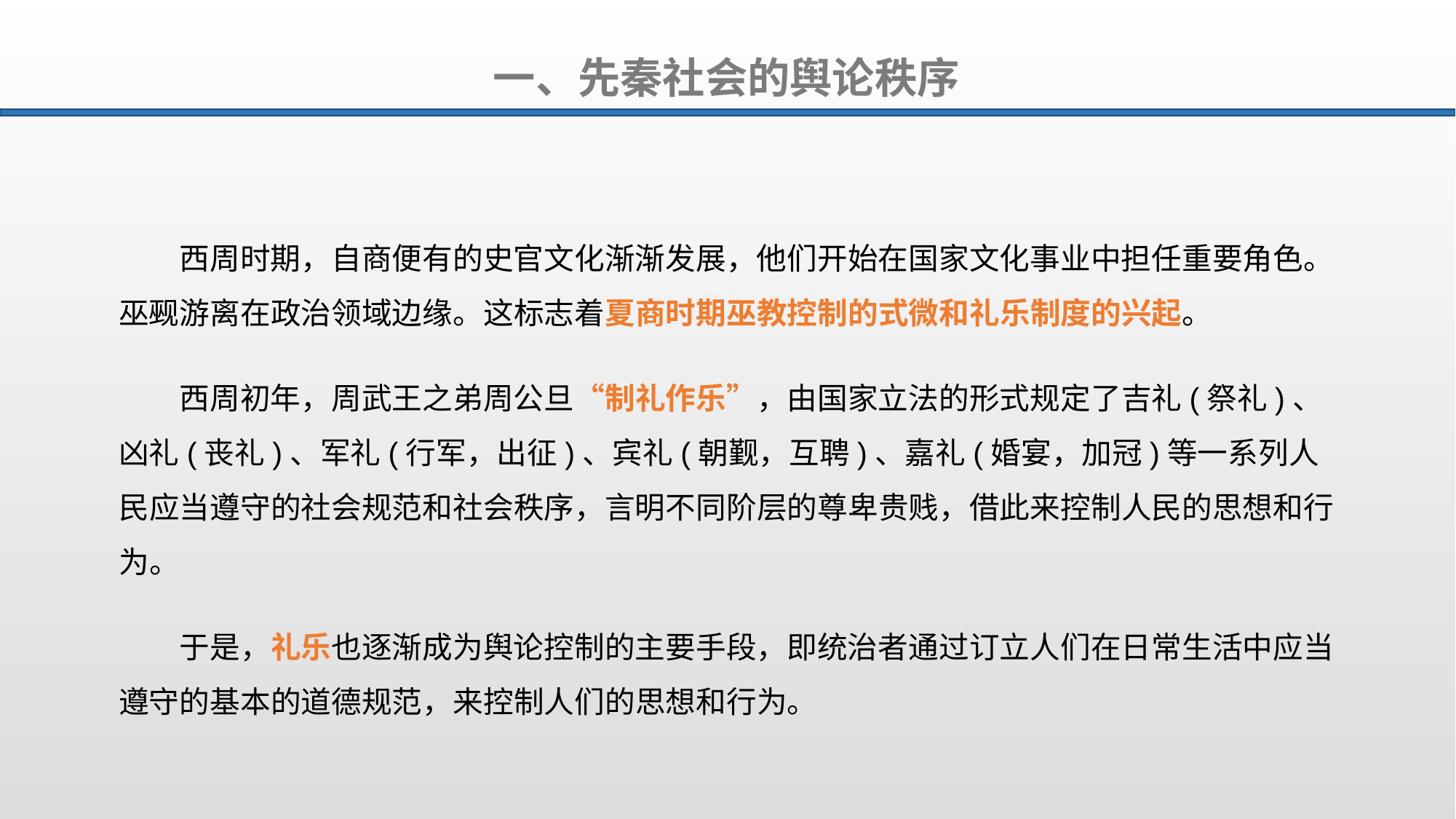

一、先秦社会的舆论秩序

西周时期，自商便有的史官文化渐渐发展，他们开始在国家文化事业中担任重要角色。巫觋游离在政治领域边缘。这标志着夏商时期巫教控制的式微和礼乐制度的兴起。
西周初年，周武王之弟周公旦“制礼作乐”，由国家立法的形式规定了吉礼(祭礼)、凶礼(丧礼)、军礼(行军，出征)、宾礼(朝觐，互聘)、嘉礼(婚宴，加冠)等一系列人民应当遵守的社会规范和社会秩序，言明不同阶层的尊卑贵贱，借此来控制人民的思想和行为。
于是，礼乐也逐渐成为舆论控制的主要手段，即统治者通过订立人们在日常生活中应当遵守的基本的道德规范，来控制人们的思想和行为。